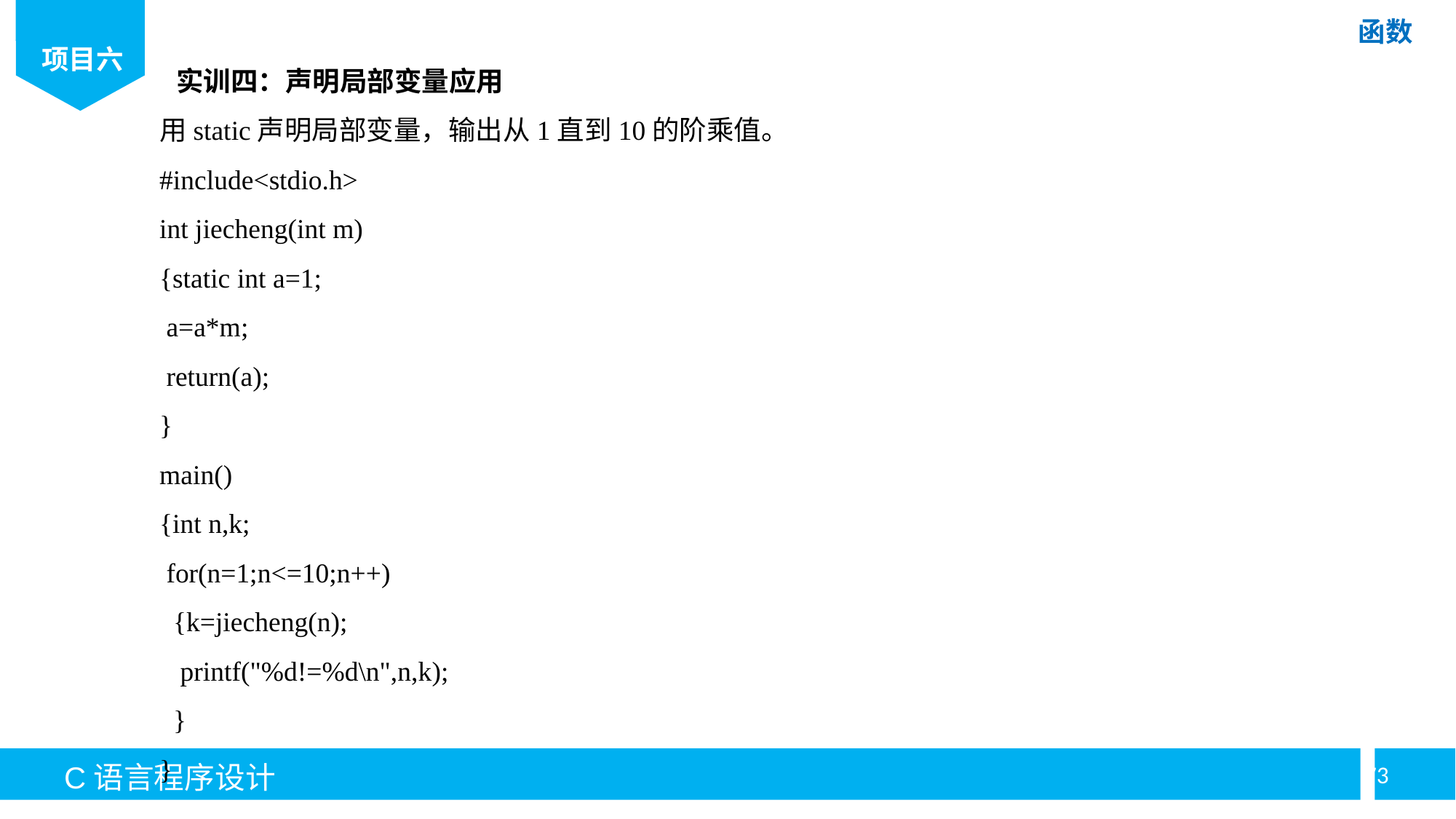

实训四：声明局部变量应用
用static声明局部变量，输出从1直到10的阶乘值。
#include<stdio.h>
int jiecheng(int m)
{static int a=1;
 a=a*m;
 return(a);
}
main()
{int n,k;
 for(n=1;n<=10;n++)
  {k=jiecheng(n);
   printf("%d!=%d\n",n,k);
  }
}